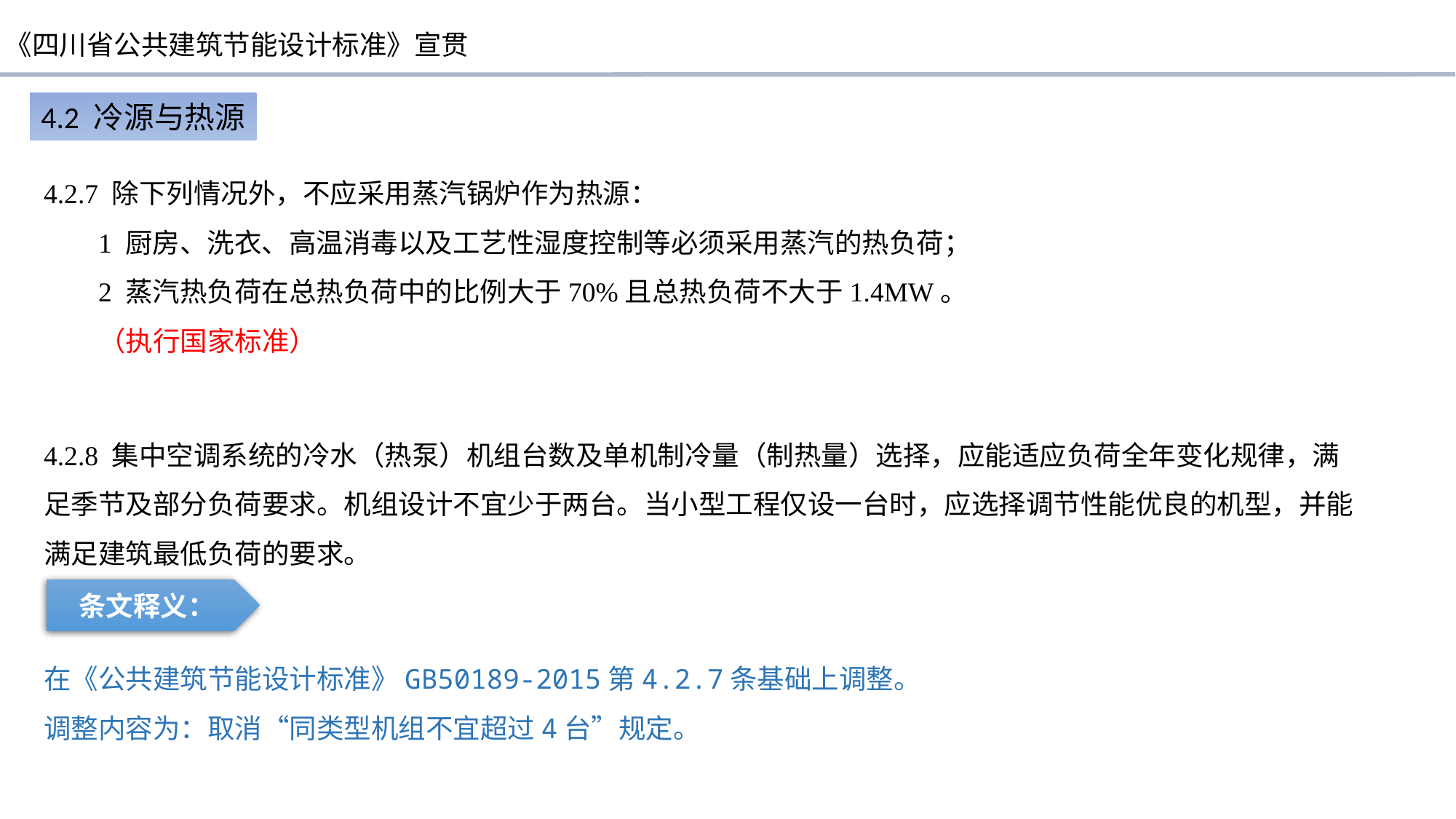

4.2 冷源与热源
4.2.7 除下列情况外，不应采用蒸汽锅炉作为热源：
1 厨房、洗衣、高温消毒以及工艺性湿度控制等必须采用蒸汽的热负荷；
2 蒸汽热负荷在总热负荷中的比例大于70%且总热负荷不大于1.4MW。
（执行国家标准）
4.2.8 集中空调系统的冷水（热泵）机组台数及单机制冷量（制热量）选择，应能适应负荷全年变化规律，满足季节及部分负荷要求。机组设计不宜少于两台。当小型工程仅设一台时，应选择调节性能优良的机型，并能满足建筑最低负荷的要求。
条文释义：
在《公共建筑节能设计标准》GB50189-2015第4.2.7条基础上调整。
调整内容为：取消“同类型机组不宜超过4台”规定。